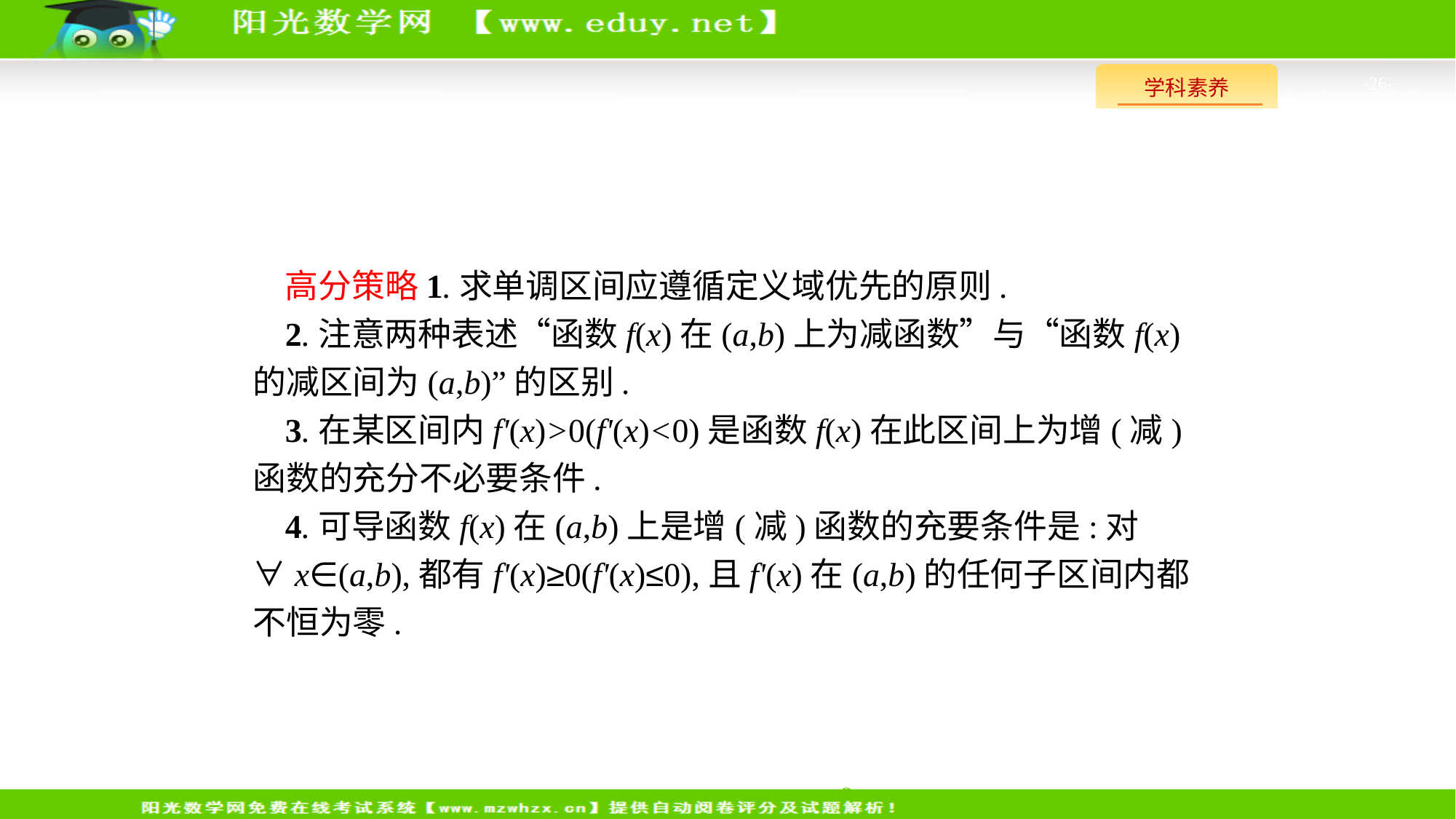

-26-
高分策略1.求单调区间应遵循定义域优先的原则.
2.注意两种表述“函数f(x)在(a,b)上为减函数”与“函数f(x)的减区间为(a,b)”的区别.
3.在某区间内f'(x)>0(f'(x)<0)是函数f(x)在此区间上为增(减)函数的充分不必要条件.
4.可导函数f(x)在(a,b)上是增(减)函数的充要条件是:对∀x∈(a,b),都有f'(x)≥0(f'(x)≤0),且f'(x)在(a,b)的任何子区间内都不恒为零.